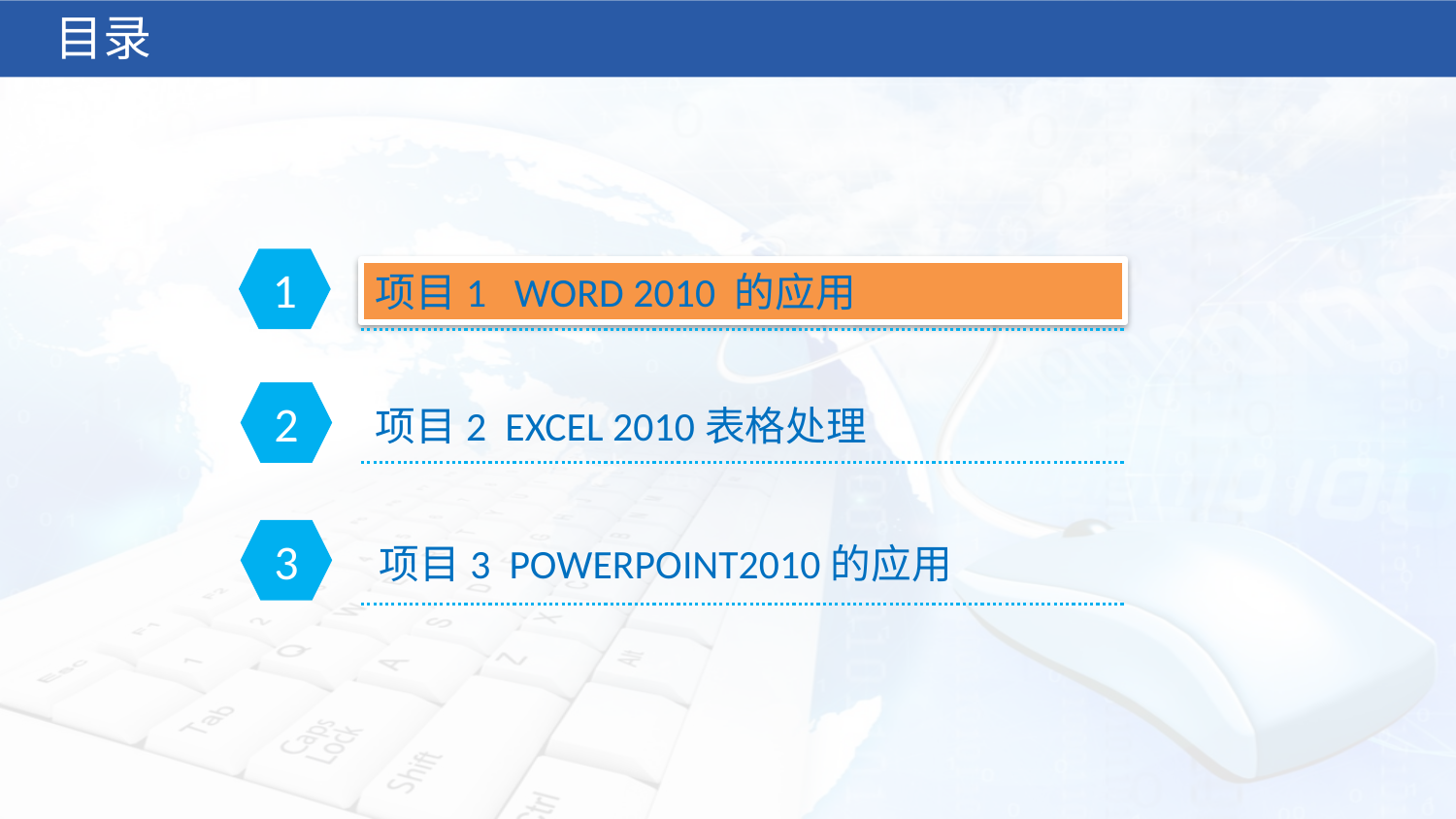

目录
1
项目1   WORD 2010 的应用
2
项目2  EXCEL 2010表格处理
3
项目3  POWERPOINT2010的应用